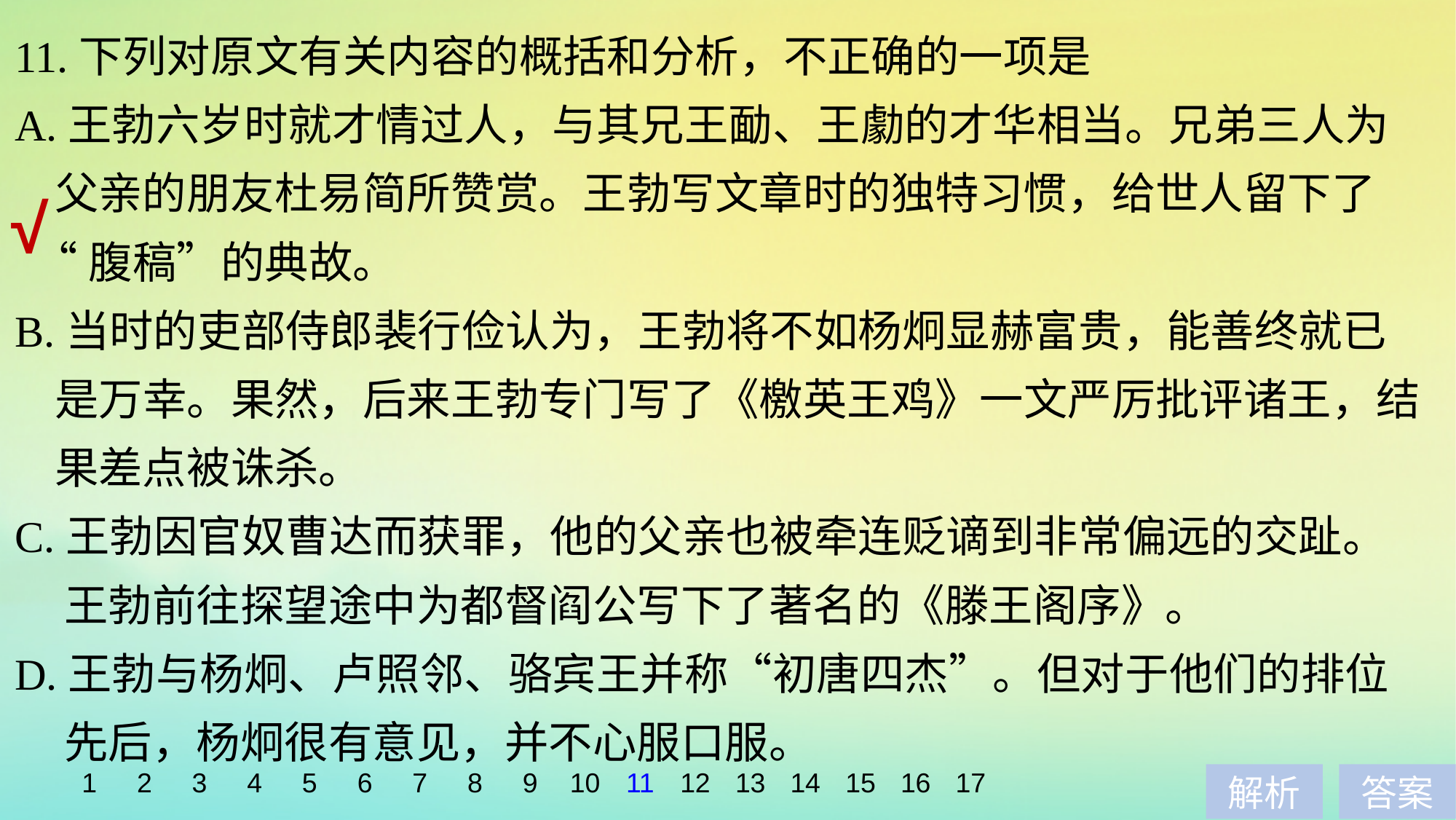

11.下列对原文有关内容的概括和分析，不正确的一项是
A.王勃六岁时就才情过人，与其兄王勔、王勮的才华相当。兄弟三人为
   父亲的朋友杜易简所赞赏。王勃写文章时的独特习惯，给世人留下了
  “腹稿”的典故。
B.当时的吏部侍郎裴行俭认为，王勃将不如杨炯显赫富贵，能善终就已
   是万幸。果然，后来王勃专门写了《檄英王鸡》一文严厉批评诸王，结
   果差点被诛杀。
C.王勃因官奴曹达而获罪，他的父亲也被牵连贬谪到非常偏远的交趾。
    王勃前往探望途中为都督阎公写下了著名的《滕王阁序》。
D.王勃与杨炯、卢照邻、骆宾王并称“初唐四杰”。但对于他们的排位
    先后，杨炯很有意见，并不心服口服。
√
1
2
3
4
5
6
7
8
9
10
11
12
13
14
15
16
17
解析
答案